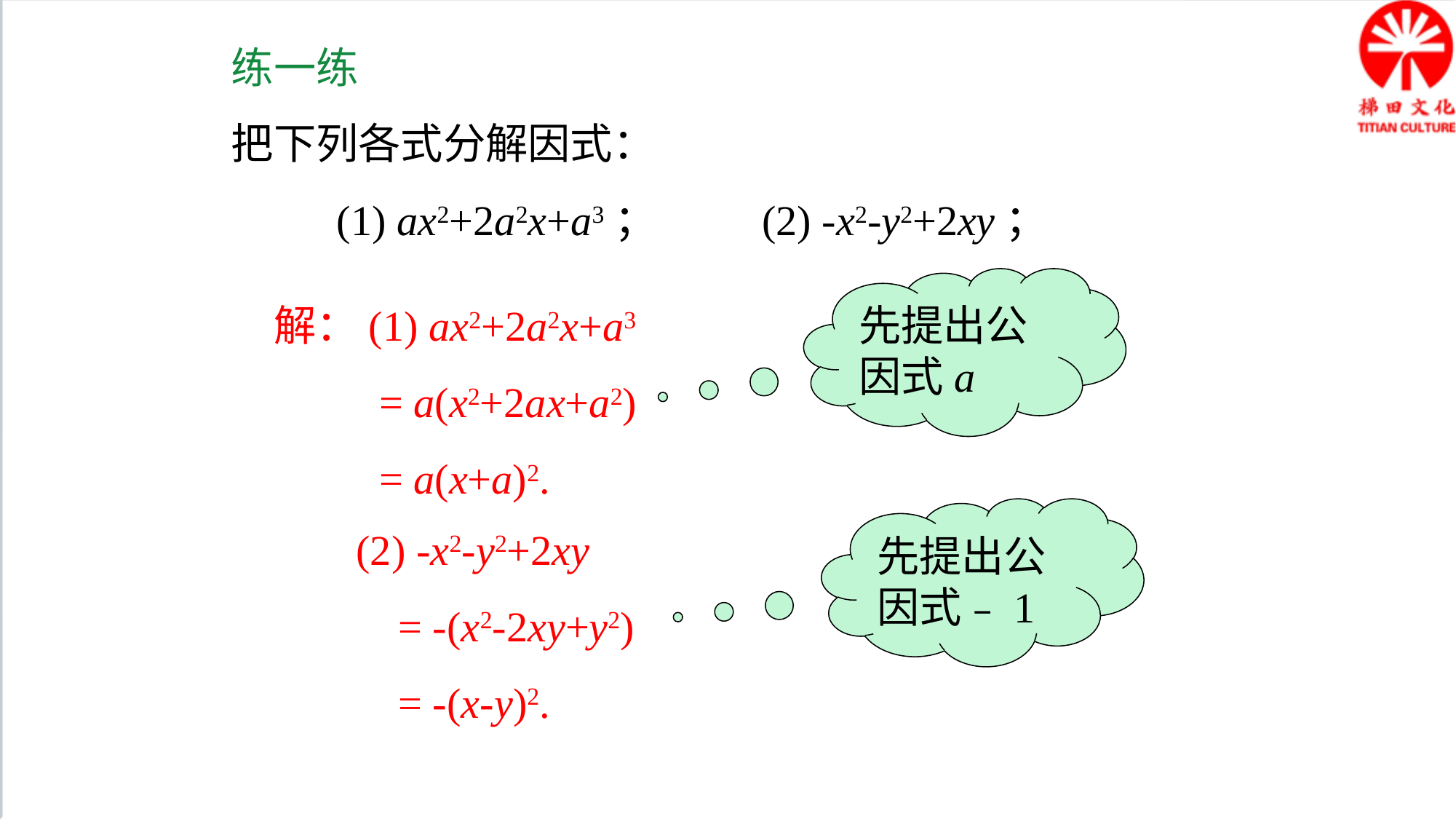

练一练
把下列各式分解因式：
          (1) ax2+2a2x+a3；          (2) -x2-y2+2xy；
解：(1) ax2+2a2x+a3
          = a(x2+2ax+a2)
          = a(x+a)2.
先提出公因式a
      (2) -x2-y2+2xy
          = -(x2-2xy+y2)
          = -(x-y)2.
先提出公因式﹣1